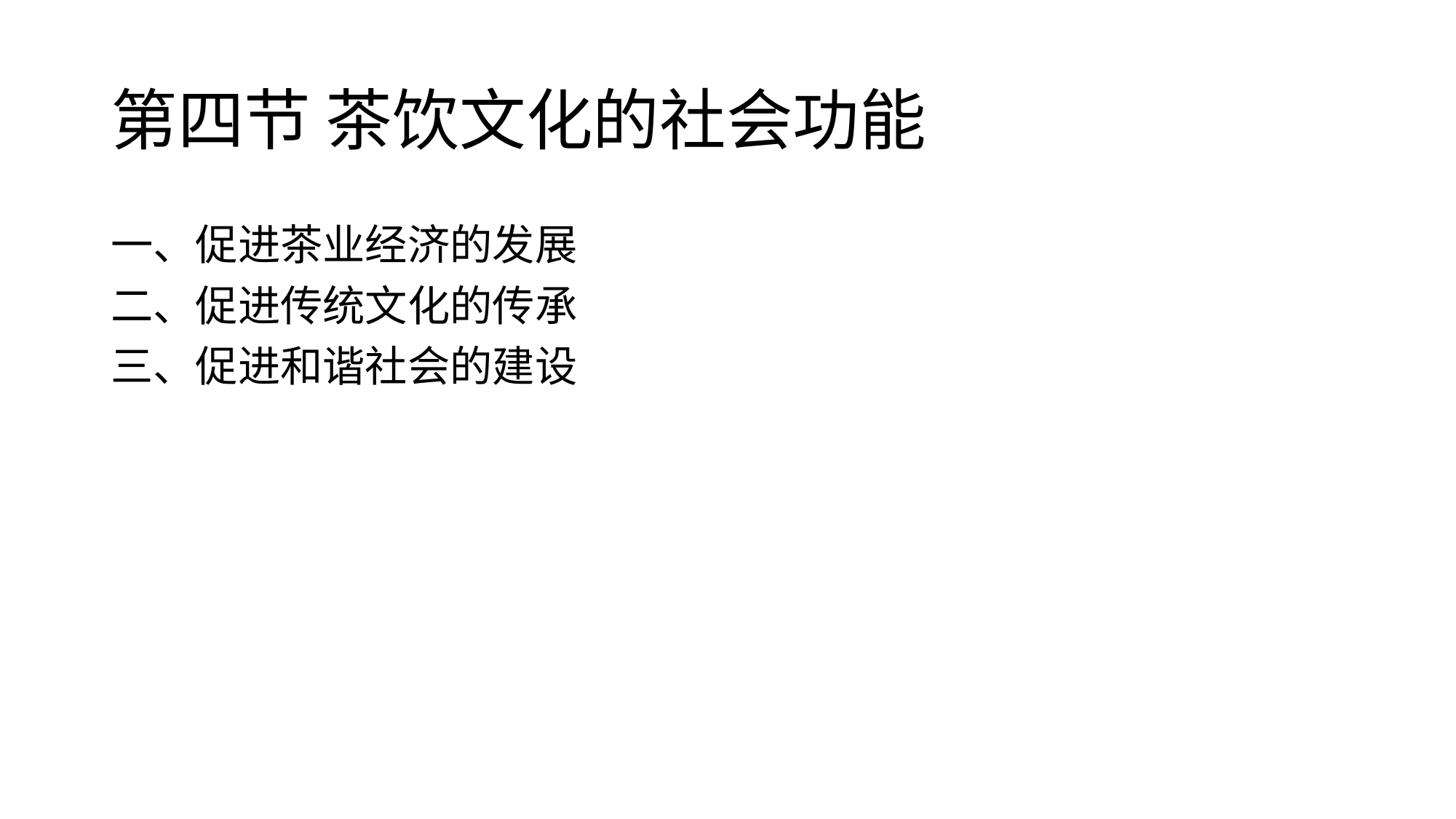

# 第四节 茶饮文化的社会功能
一、促进茶业经济的发展
二、促进传统文化的传承
三、促进和谐社会的建设